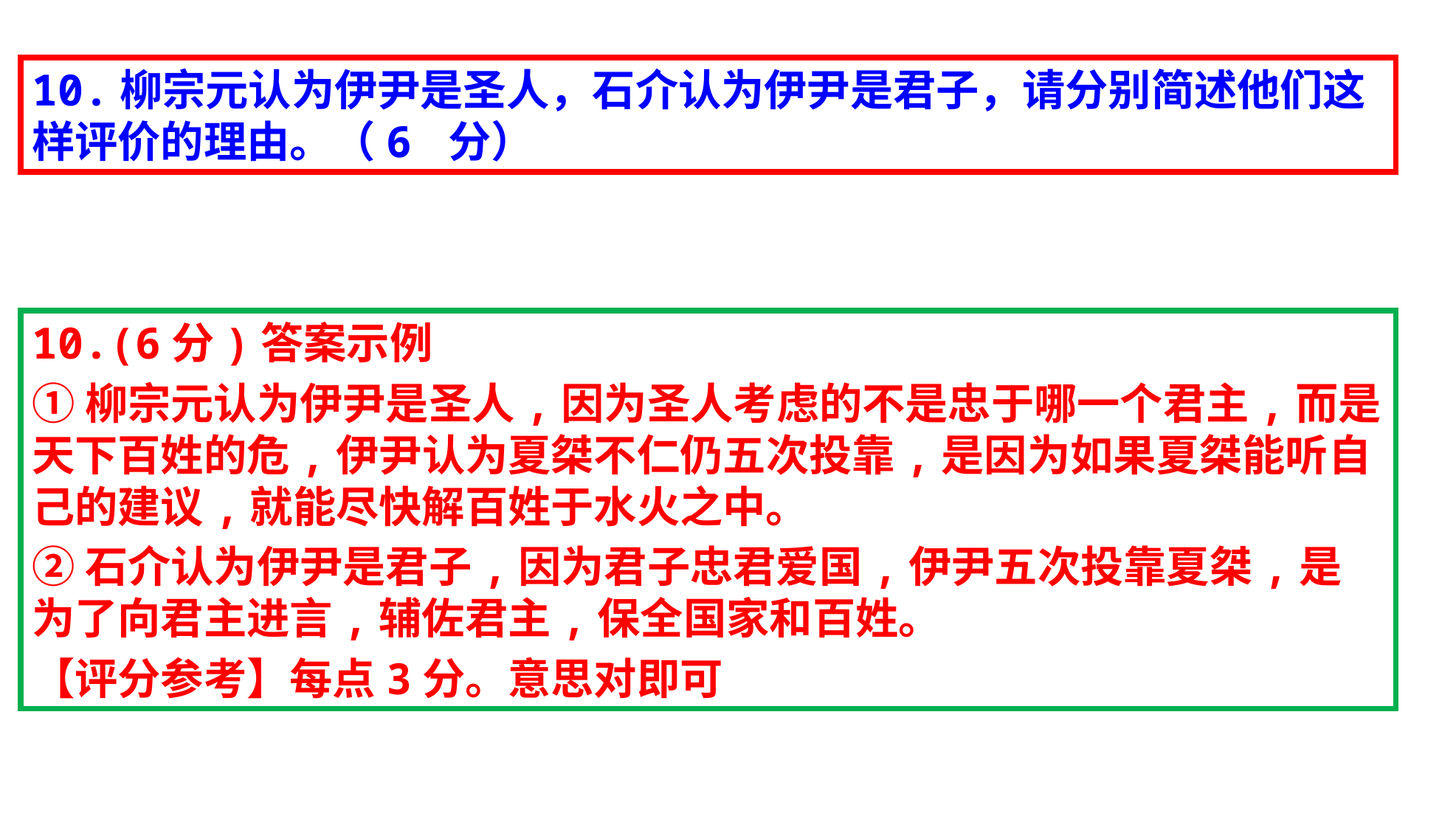

10.柳宗元认为伊尹是圣人，石介认为伊尹是君子，请分别简述他们这样评价的理由。（6 分）
10.(6分)答案示例
①柳宗元认为伊尹是圣人,因为圣人考虑的不是忠于哪一个君主,而是天下百姓的危,伊尹认为夏桀不仁仍五次投靠,是因为如果夏桀能听自己的建议,就能尽快解百姓于水火之中。
②石介认为伊尹是君子,因为君子忠君爱国,伊尹五次投靠夏桀,是为了向君主进言,辅佐君主,保全国家和百姓。
【评分参考】每点3分。意思对即可